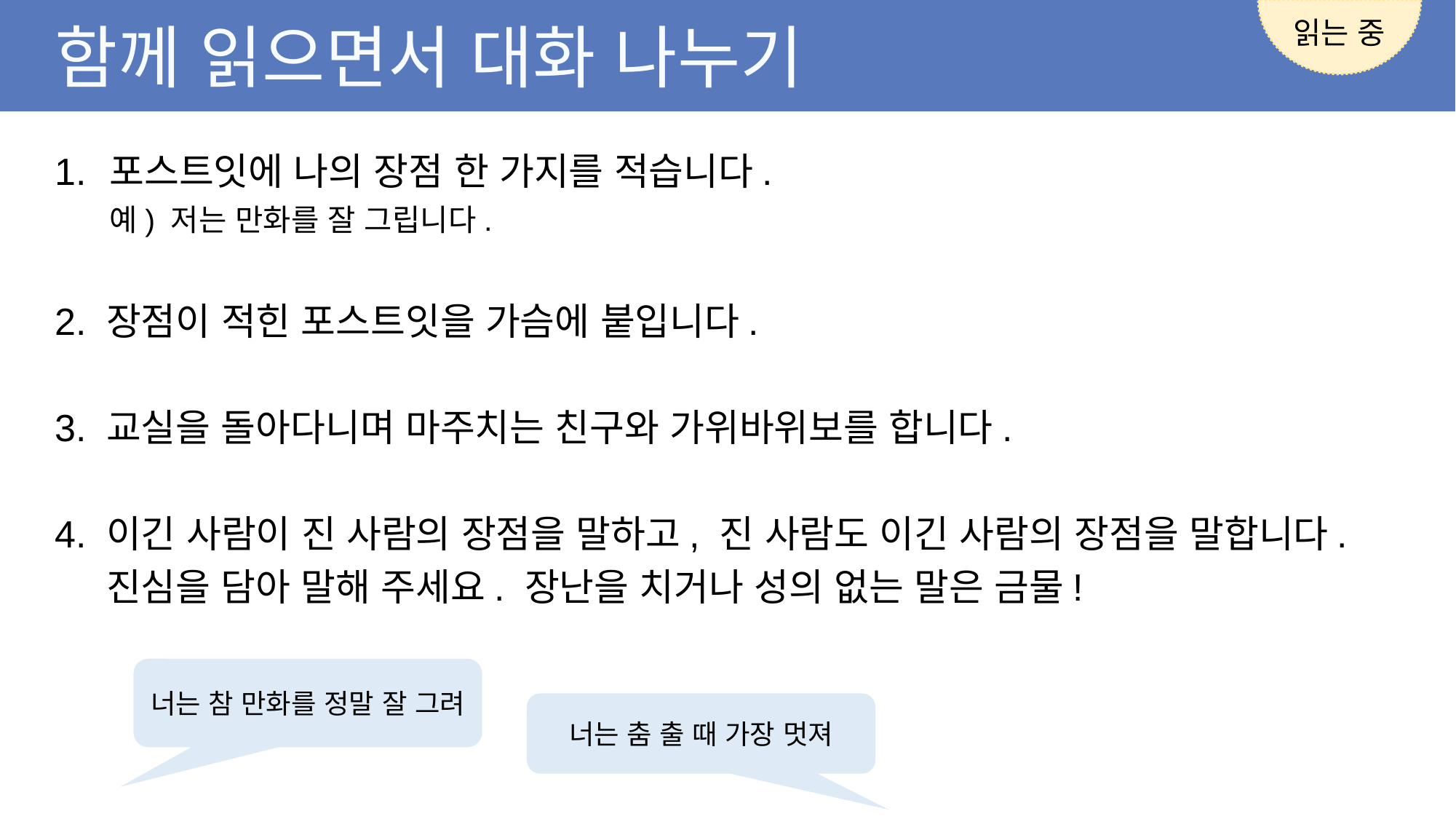

읽는 중

함께 읽으면서 대화 나누기
포스트잇에 나의 장점 한 가지를 적습니다.
예) 저는 만화를 잘 그립니다.

2. 장점이 적힌 포스트잇을 가슴에 붙입니다.

3. 교실을 돌아다니며 마주치는 친구와 가위바위보를 합니다.

4. 이긴 사람이 진 사람의 장점을 말하고, 진 사람도 이긴 사람의 장점을 말합니다.
    진심을 담아 말해 주세요. 장난을 치거나 성의 없는 말은 금물!
너는 참 만화를 정말 잘 그려
너는 춤 출 때 가장 멋져